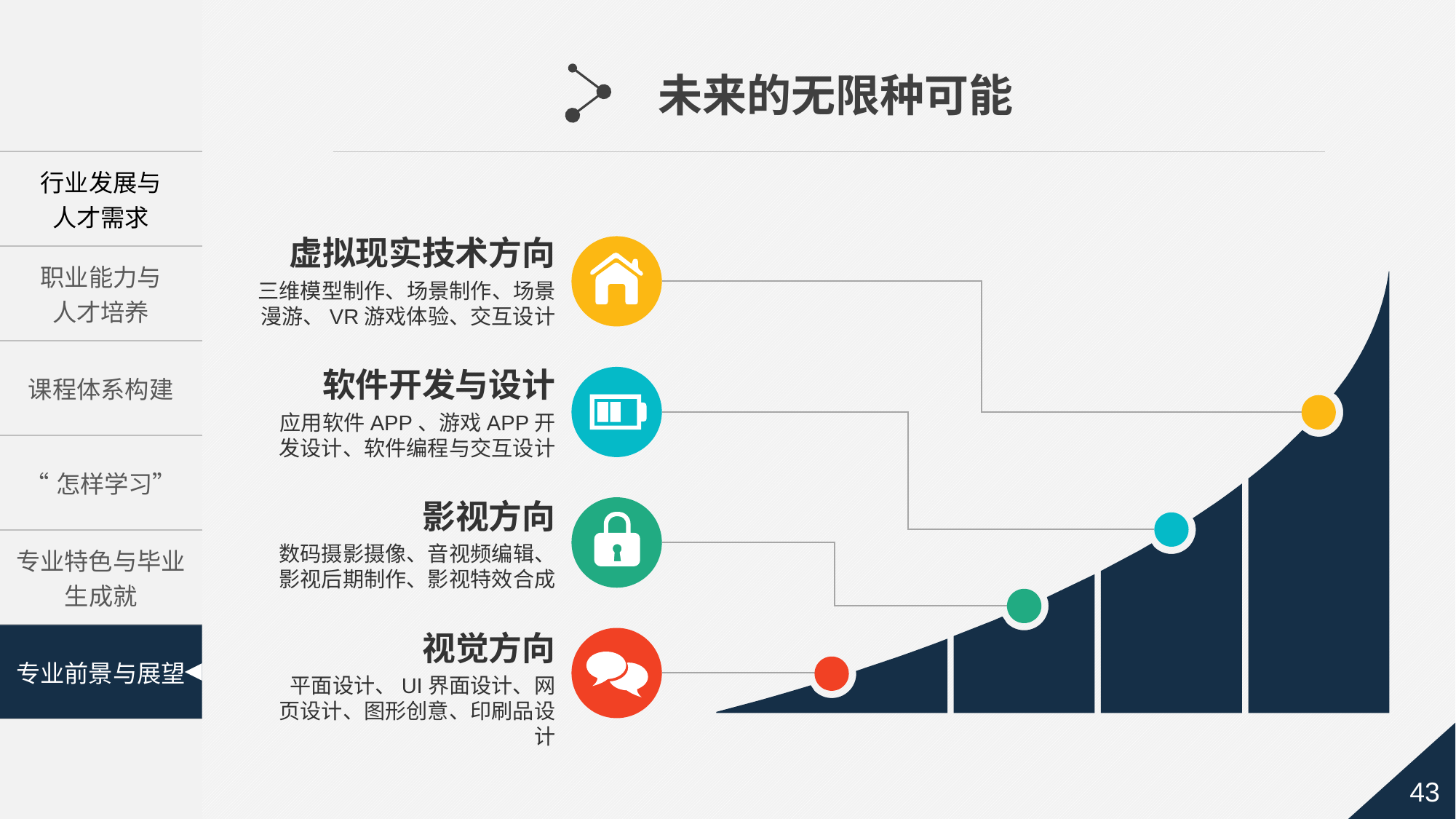

未来的无限种可能
虚拟现实技术方向

三维模型制作、场景制作、场景漫游、VR游戏体验、交互设计
软件开发与设计

应用软件APP、游戏APP开发设计、软件编程与交互设计

影视方向

数码摄影摄像、音视频编辑、影视后期制作、影视特效合成

视觉方向

平面设计、UI界面设计、网页设计、图形创意、印刷品设计